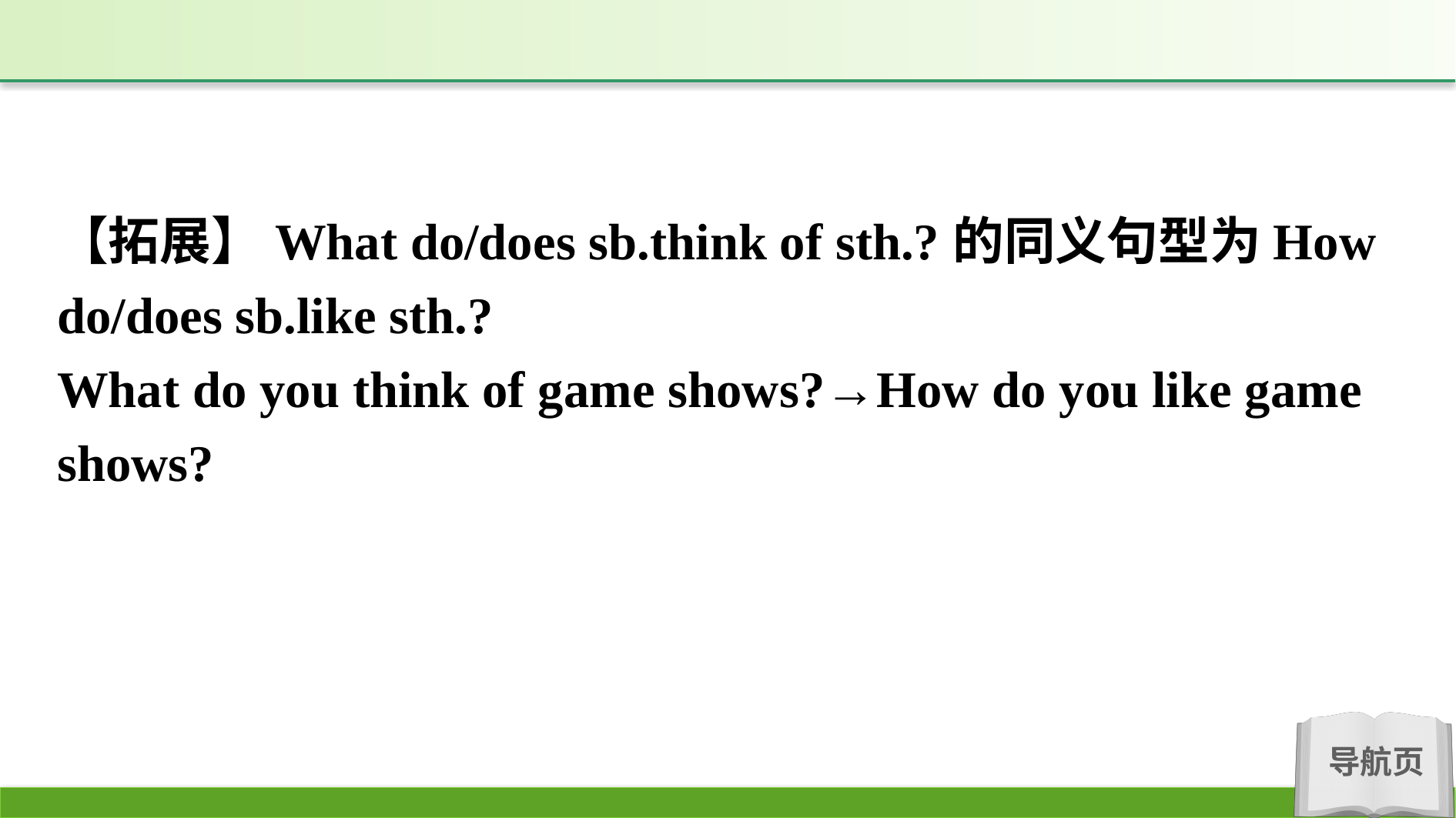

【拓展】What do/does sb.think of sth.?的同义句型为How do/does sb.like sth.?
What do you think of game shows?→How do you like game shows?